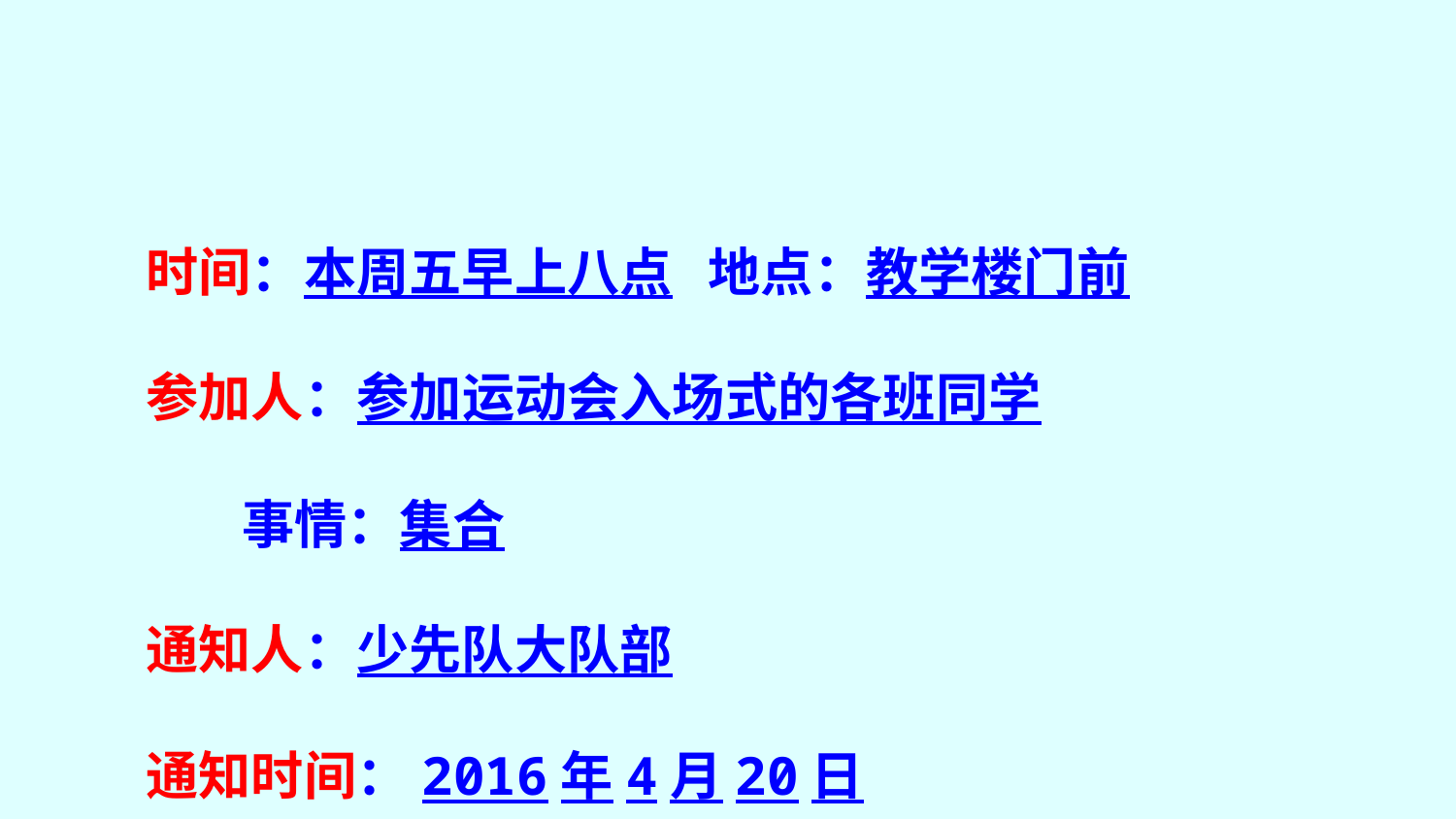

时间：本周五早上八点   地点：教学楼门前
参加人：参加运动会入场式的各班同学
       事情：集合
通知人：少先队大队部
通知时间：2016年4月20日